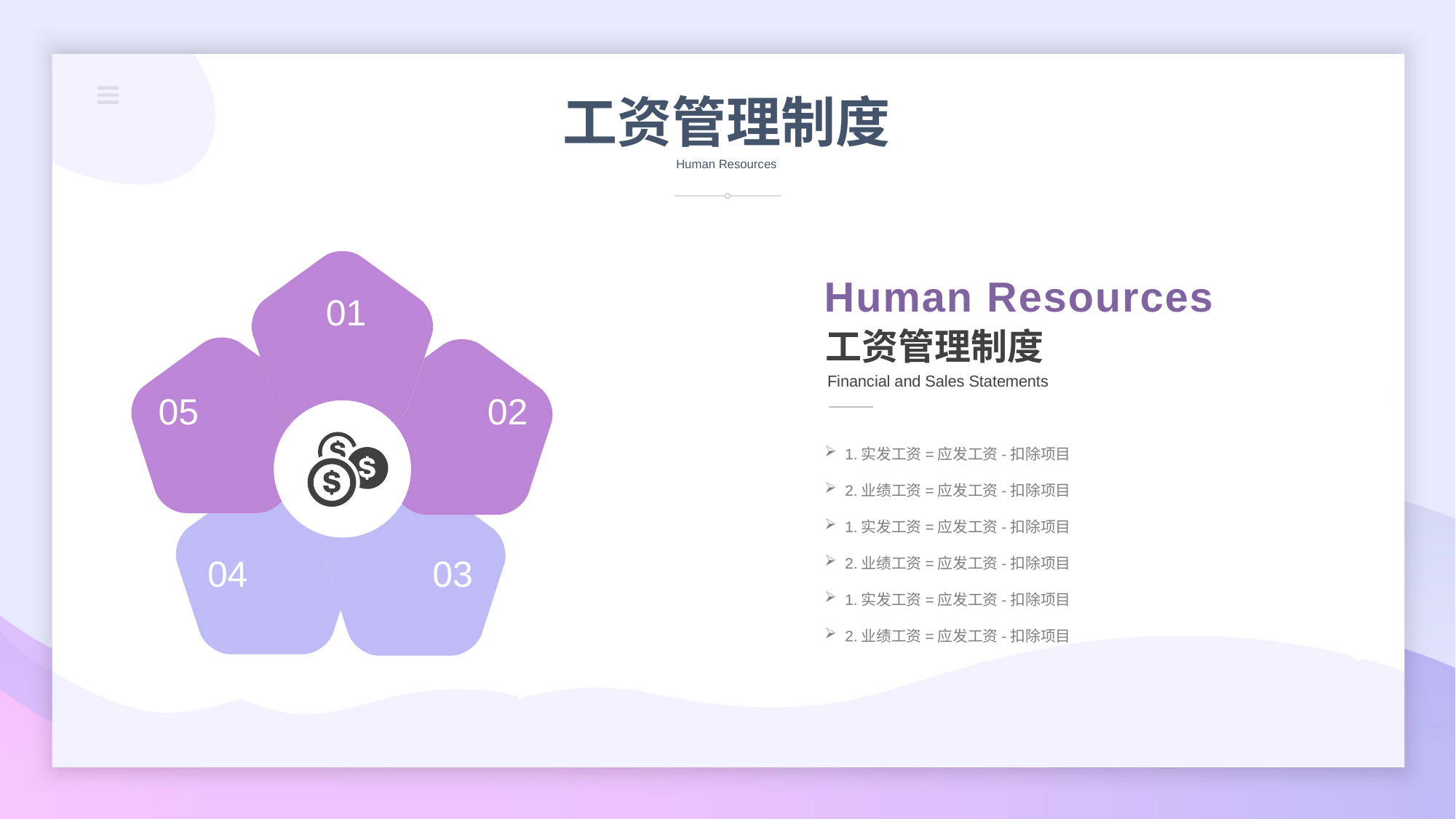

工资管理制度
Human Resources

Human Resources
01
工资管理制度

Financial and Sales Statements
05
02

1.实发工资=应发工资-扣除项目
2.业绩工资=应发工资-扣除项目
1.实发工资=应发工资-扣除项目
2.业绩工资=应发工资-扣除项目
1.实发工资=应发工资-扣除项目
2.业绩工资=应发工资-扣除项目

04
03